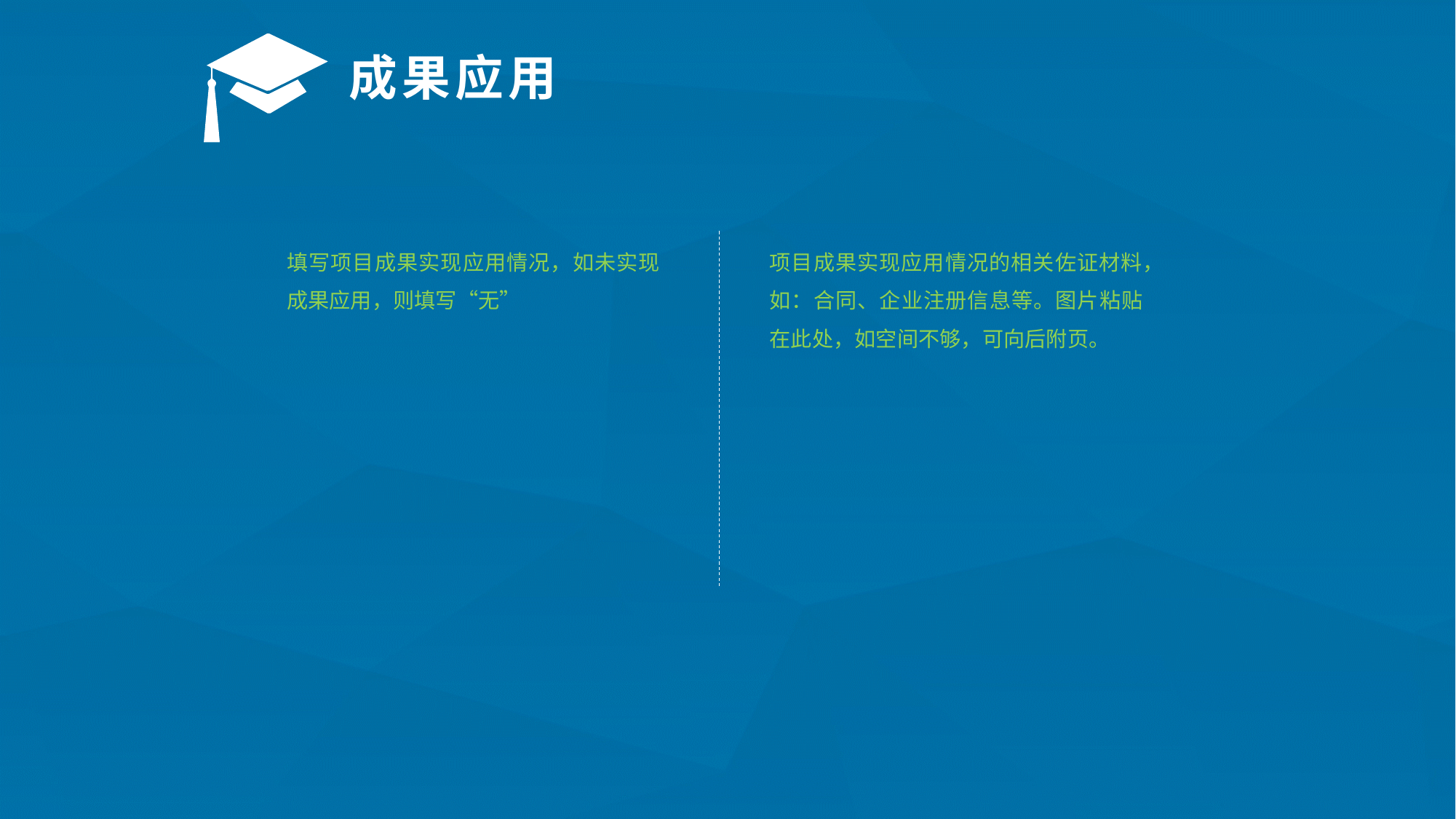

成果应用
填写项目成果实现应用情况，如未实现成果应用，则填写“无”

项目成果实现应用情况的相关佐证材料，如：合同、企业注册信息等。图片粘贴在此处，如空间不够，可向后附页。